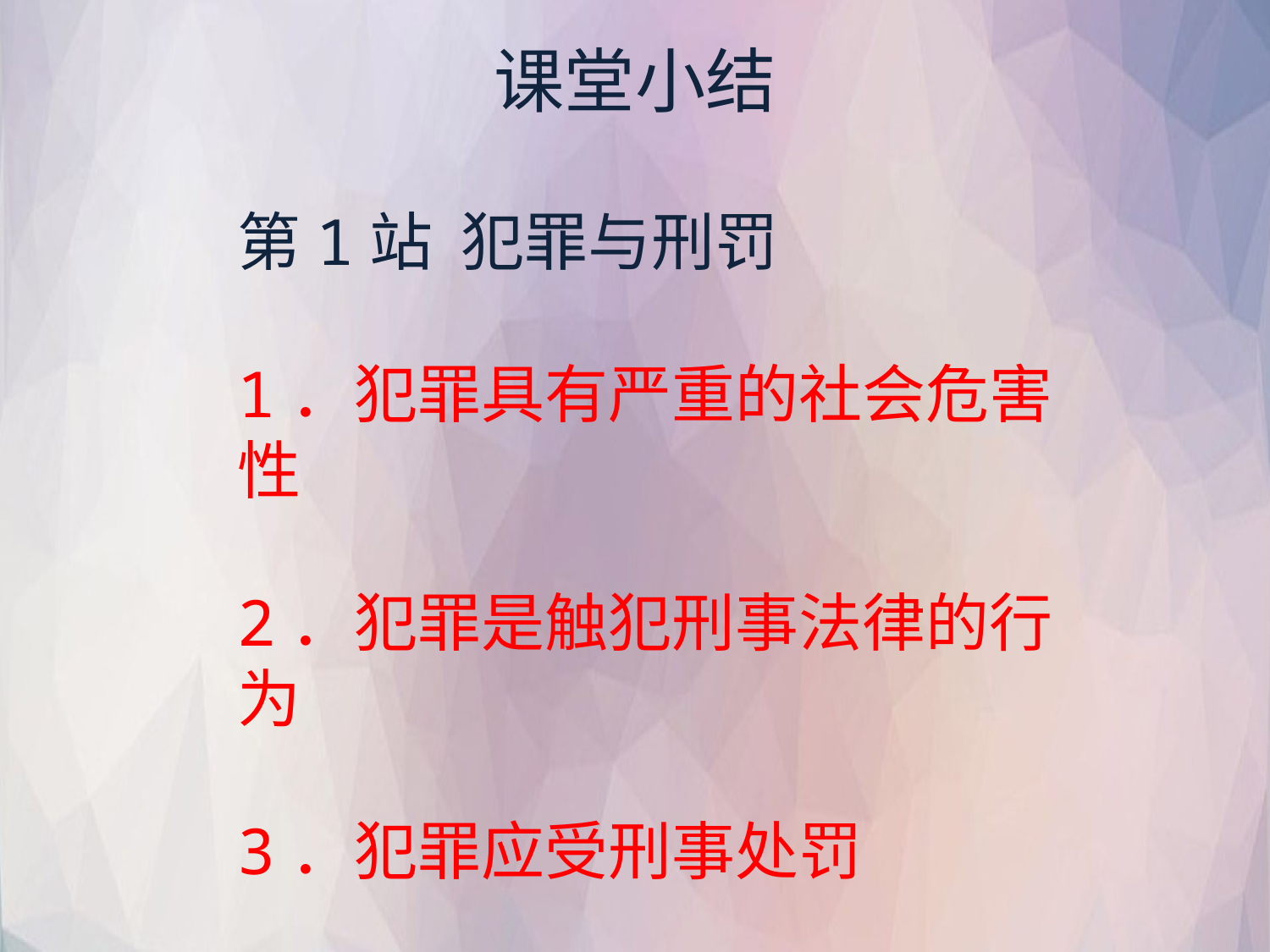

# 课堂小结
第1站  犯罪与刑罚

1．犯罪具有严重的社会危害性

2．犯罪是触犯刑事法律的行为

3．犯罪应受刑事处罚